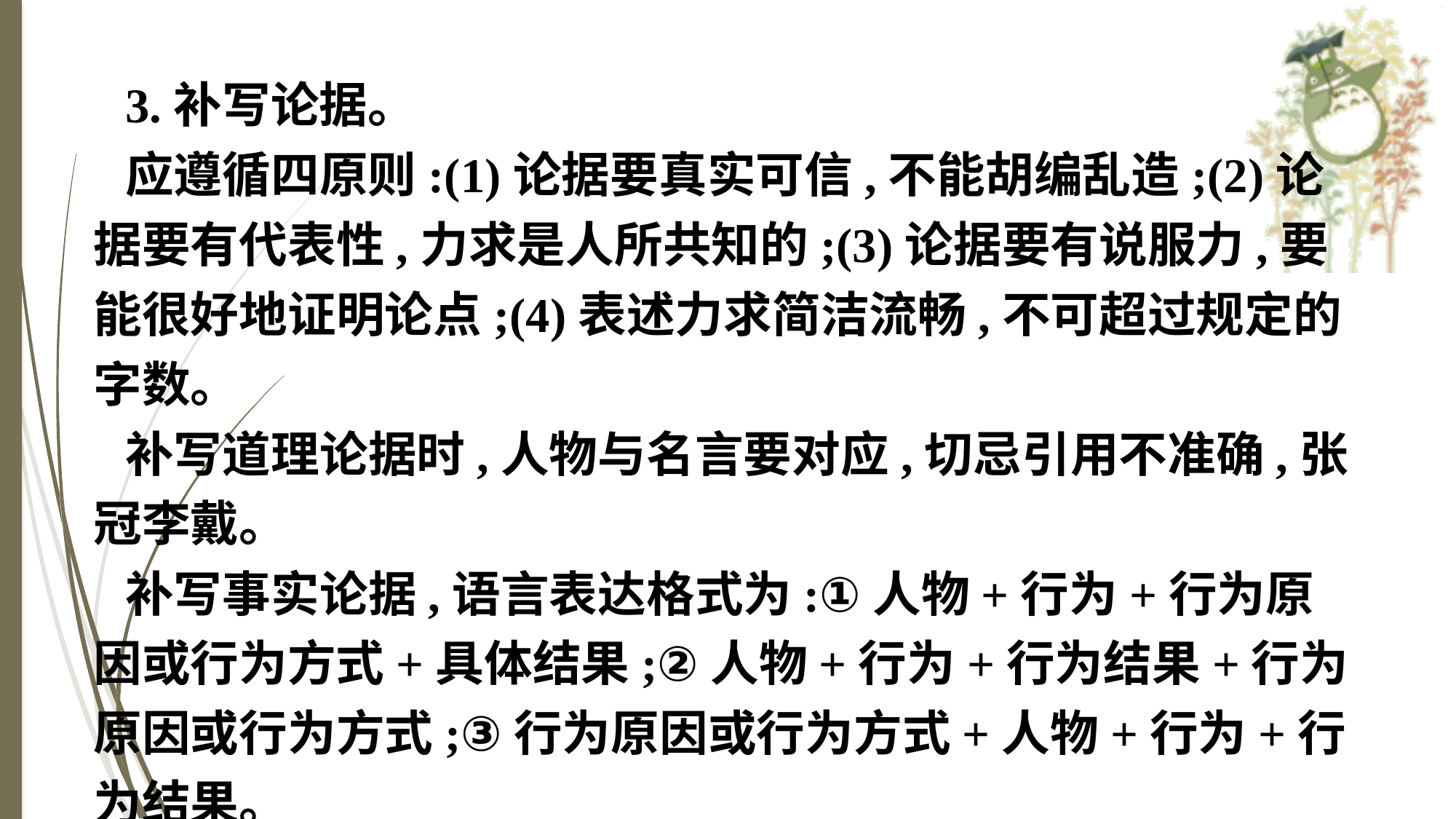

3.补写论据。
应遵循四原则:(1)论据要真实可信,不能胡编乱造;(2)论据要有代表性,力求是人所共知的;(3)论据要有说服力,要能很好地证明论点;(4)表述力求简洁流畅,不可超过规定的字数。
补写道理论据时,人物与名言要对应,切忌引用不准确,张冠李戴。
补写事实论据,语言表达格式为:①人物+行为+行为原因或行为方式+具体结果;②人物+行为+行为结果+行为原因或行为方式;③行为原因或行为方式+人物+行为+行为结果。